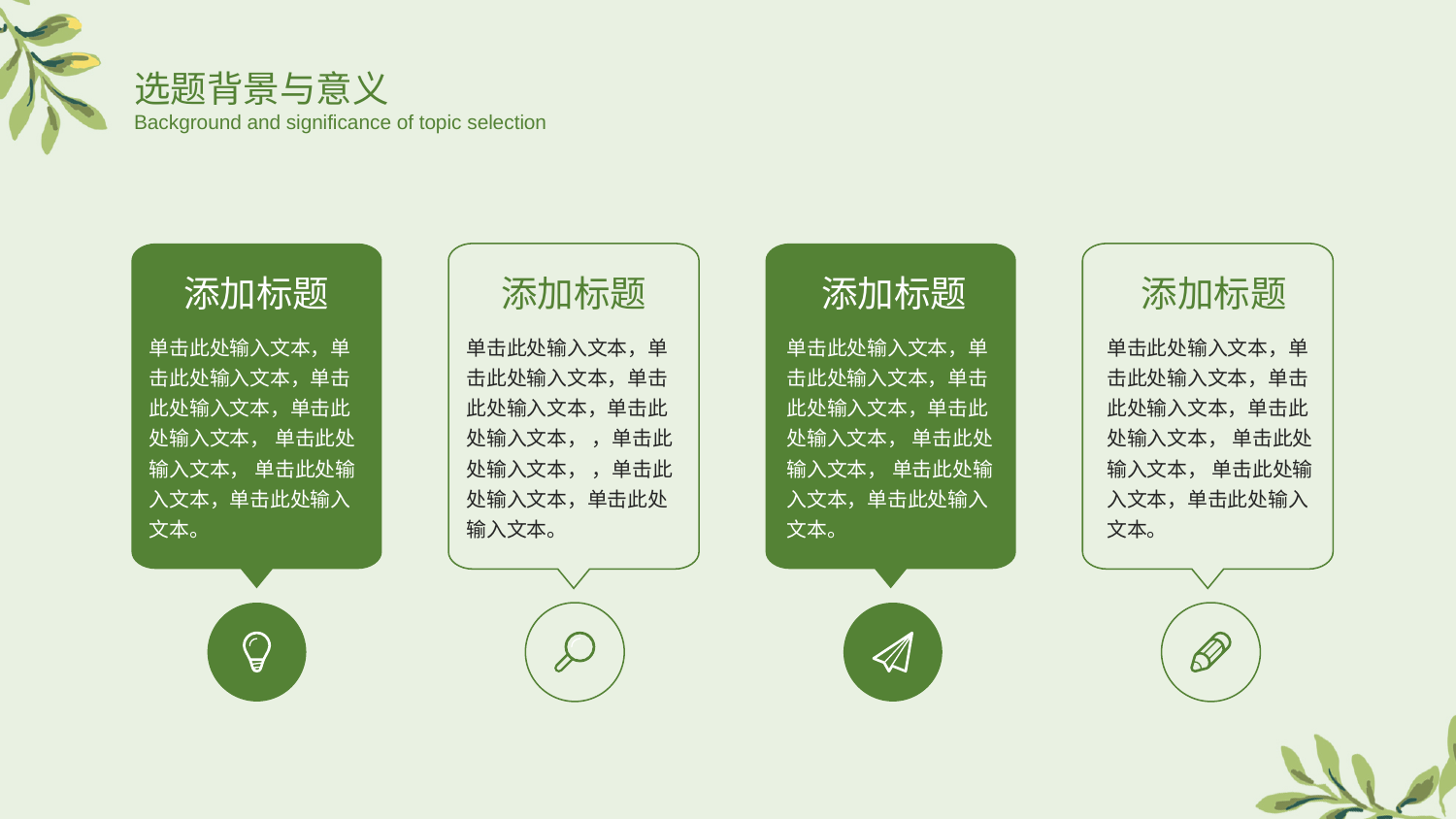

选题背景与意义
Background and significance of topic selection

添加标题
添加标题
添加标题
添加标题
单击此处输入文本，单击此处输入文本，单击此处输入文本，单击此处输入文本， 单击此处输入文本， 单击此处输入文本，单击此处输入文本。
单击此处输入文本，单击此处输入文本，单击此处输入文本，单击此处输入文本， ，单击此处输入文本， ，单击此处输入文本，单击此处输入文本。
单击此处输入文本，单击此处输入文本，单击此处输入文本，单击此处输入文本， 单击此处输入文本， 单击此处输入文本，单击此处输入文本。
单击此处输入文本，单击此处输入文本，单击此处输入文本，单击此处输入文本， 单击此处输入文本， 单击此处输入文本，单击此处输入文本。